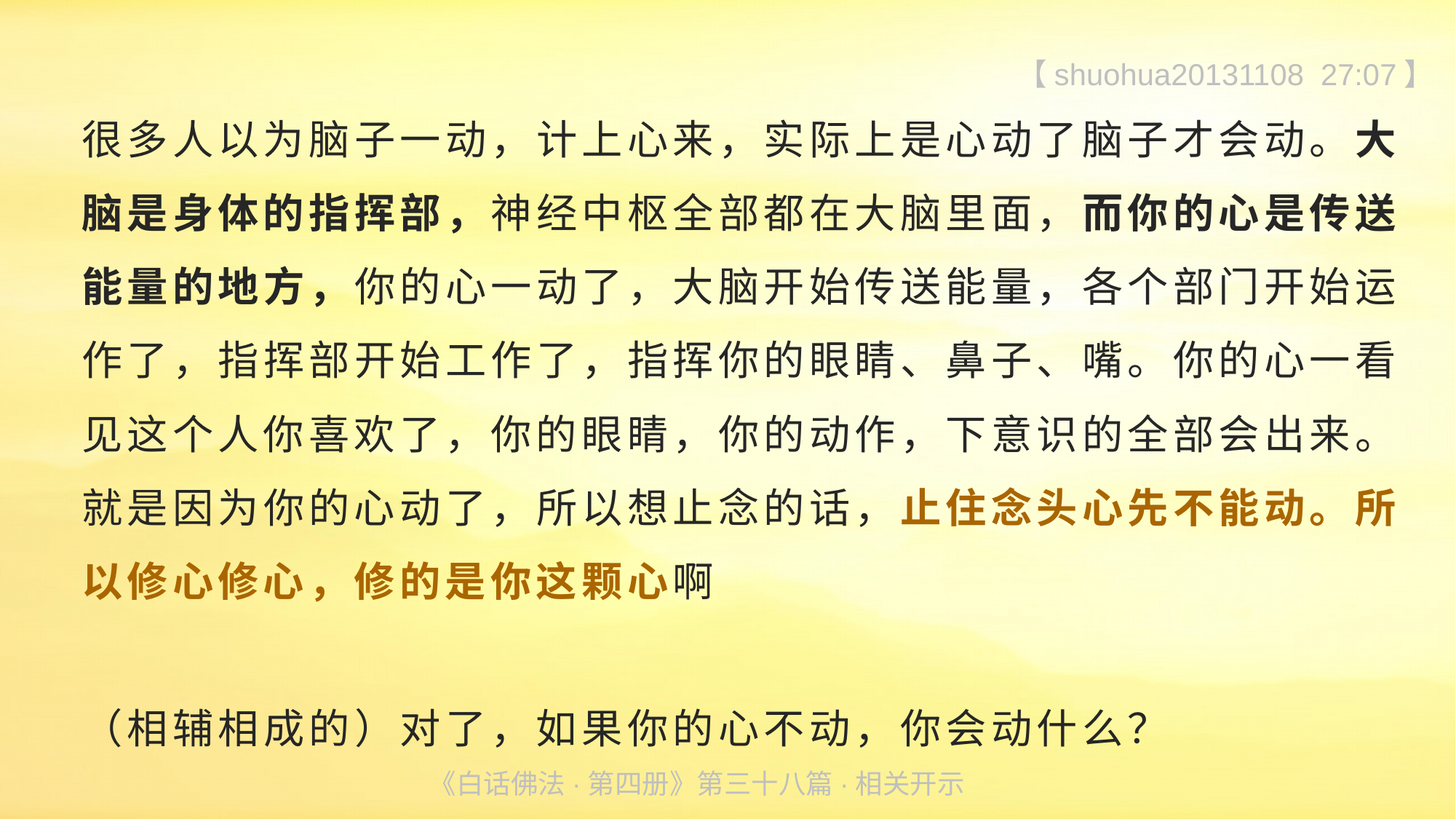

【shuohua20131108  27:07】
很多人以为脑子一动，计上心来，实际上是心动了脑子才会动。大脑是身体的指挥部，神经中枢全部都在大脑里面，而你的心是传送能量的地方，你的心一动了，大脑开始传送能量，各个部门开始运作了，指挥部开始工作了，指挥你的眼睛、鼻子、嘴。你的心一看见这个人你喜欢了，你的眼睛，你的动作，下意识的全部会出来。就是因为你的心动了，所以想止念的话，止住念头心先不能动。所以修心修心，修的是你这颗心啊

（相辅相成的）对了，如果你的心不动，你会动什么？
《白话佛法·第四册》第三十八篇·相关开示